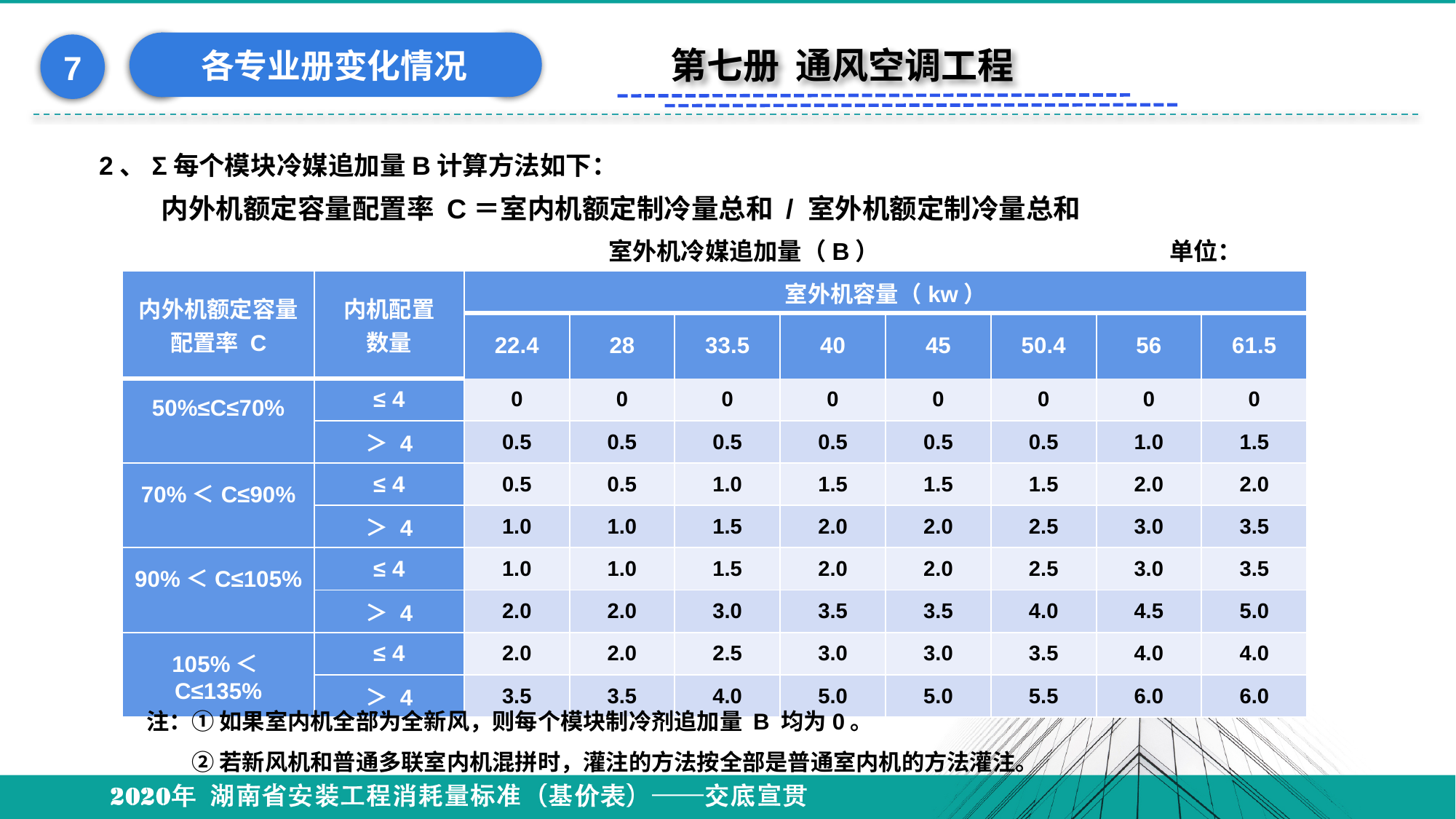

各专业册变化情况

7
第七册  通风空调工程
2、Σ每个模块冷媒追加量B计算方法如下：
内外机额定容量配置率 C＝室内机额定制冷量总和 / 室外机额定制冷量总和
室外机冷媒追加量（B）　　　　　　　　　　　　单位： kg
| 内外机额定容量 配置率 C | 内机配置 数量 | 室外机容量（kw） |  |  |  |  |  |  |  |
| --- | --- | --- | --- | --- | --- | --- | --- | --- | --- |
|  |  | 22.4 | 28 | 33.5 | 40 | 45 | 50.4 | 56 | 61.5 |
| 50%≤C≤70% | ≤ 4 | 0 | 0 | 0 | 0 | 0 | 0 | 0 | 0 |
|  | ＞ 4 | 0.5 | 0.5 | 0.5 | 0.5 | 0.5 | 0.5 | 1.0 | 1.5 |
| 70%＜C≤90% | ≤ 4 | 0.5 | 0.5 | 1.0 | 1.5 | 1.5 | 1.5 | 2.0 | 2.0 |
|  | ＞ 4 | 1.0 | 1.0 | 1.5 | 2.0 | 2.0 | 2.5 | 3.0 | 3.5 |
| 90%＜C≤105% | ≤ 4 | 1.0 | 1.0 | 1.5 | 2.0 | 2.0 | 2.5 | 3.0 | 3.5 |
|  | ＞ 4 | 2.0 | 2.0 | 3.0 | 3.5 | 3.5 | 4.0 | 4.5 | 5.0 |
| 105%＜C≤135% | ≤ 4 | 2.0 | 2.0 | 2.5 | 3.0 | 3.0 | 3.5 | 4.0 | 4.0 |
|  | ＞ 4 | 3.5 | 3.5 | 4.0 | 5.0 | 5.0 | 5.5 | 6.0 | 6.0 |
注：① 如果室内机全部为全新风，则每个模块制冷剂追加量 B 均为0。
　　② 若新风机和普通多联室内机混拼时，灌注的方法按全部是普通室内机的方法灌注。